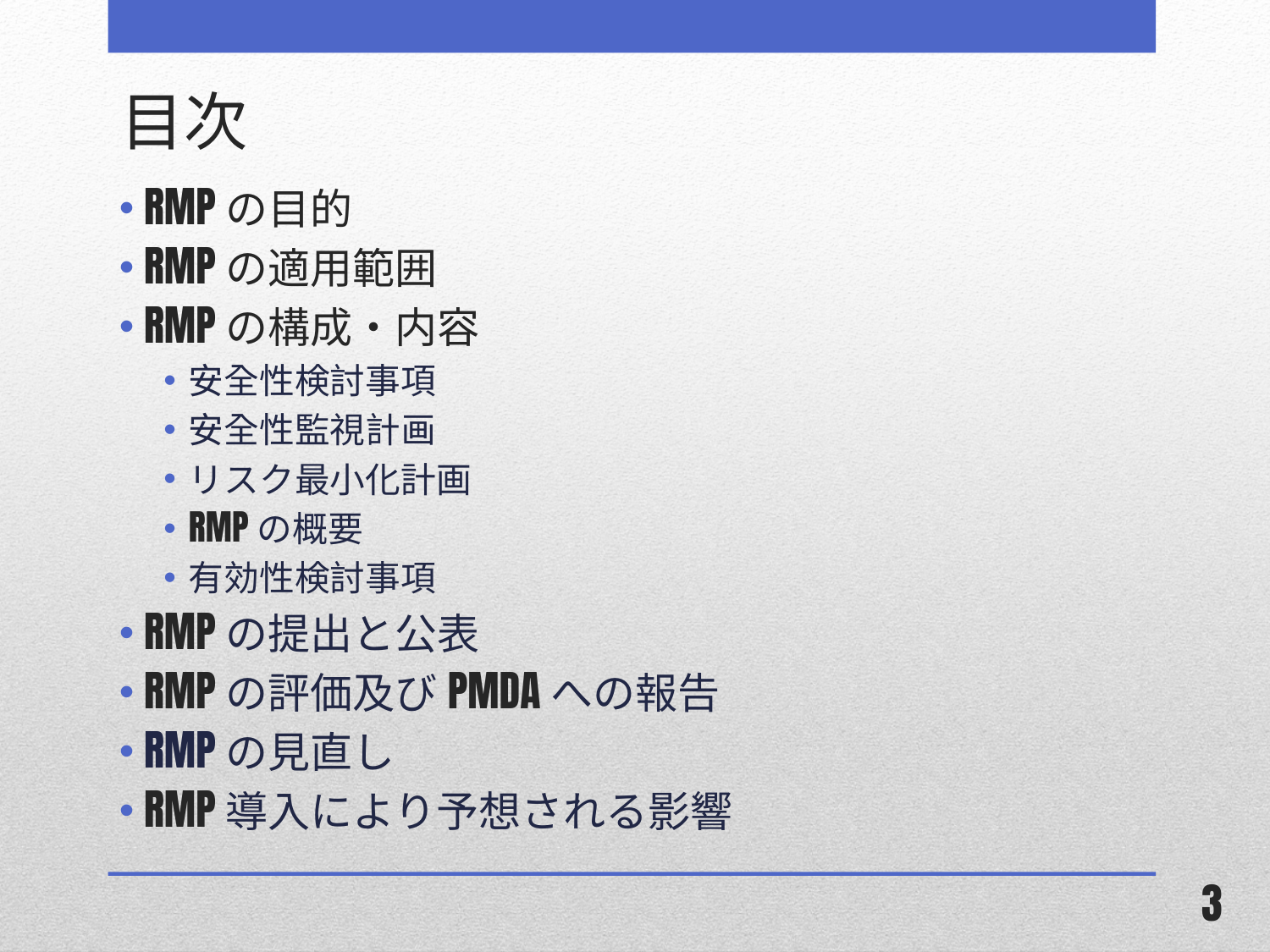

目次
RMPの目的
RMPの適用範囲
RMPの構成・内容
安全性検討事項
安全性監視計画
リスク最小化計画
RMPの概要
有効性検討事項
RMPの提出と公表
RMPの評価及びPMDAへの報告
RMPの見直し
RMP導入により予想される影響
3